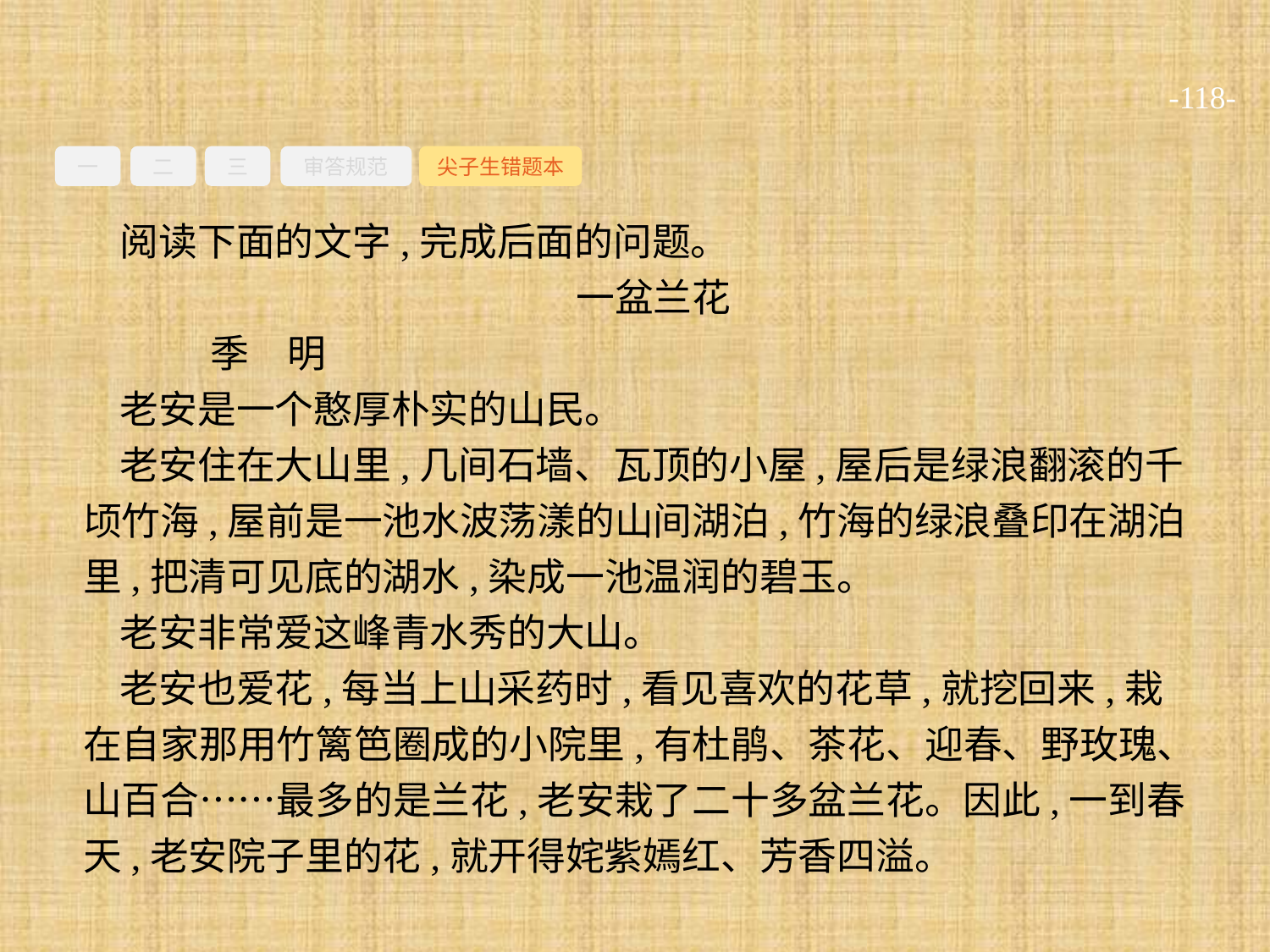

-118-
一
二
三
审答规范
尖子生错题本
阅读下面的文字,完成后面的问题。
一盆兰花
	季　明
老安是一个憨厚朴实的山民。
老安住在大山里,几间石墙、瓦顶的小屋,屋后是绿浪翻滚的千顷竹海,屋前是一池水波荡漾的山间湖泊,竹海的绿浪叠印在湖泊里,把清可见底的湖水,染成一池温润的碧玉。
老安非常爱这峰青水秀的大山。
老安也爱花,每当上山采药时,看见喜欢的花草,就挖回来,栽在自家那用竹篱笆圈成的小院里,有杜鹃、茶花、迎春、野玫瑰、山百合……最多的是兰花,老安栽了二十多盆兰花。因此,一到春天,老安院子里的花,就开得姹紫嫣红、芳香四溢。